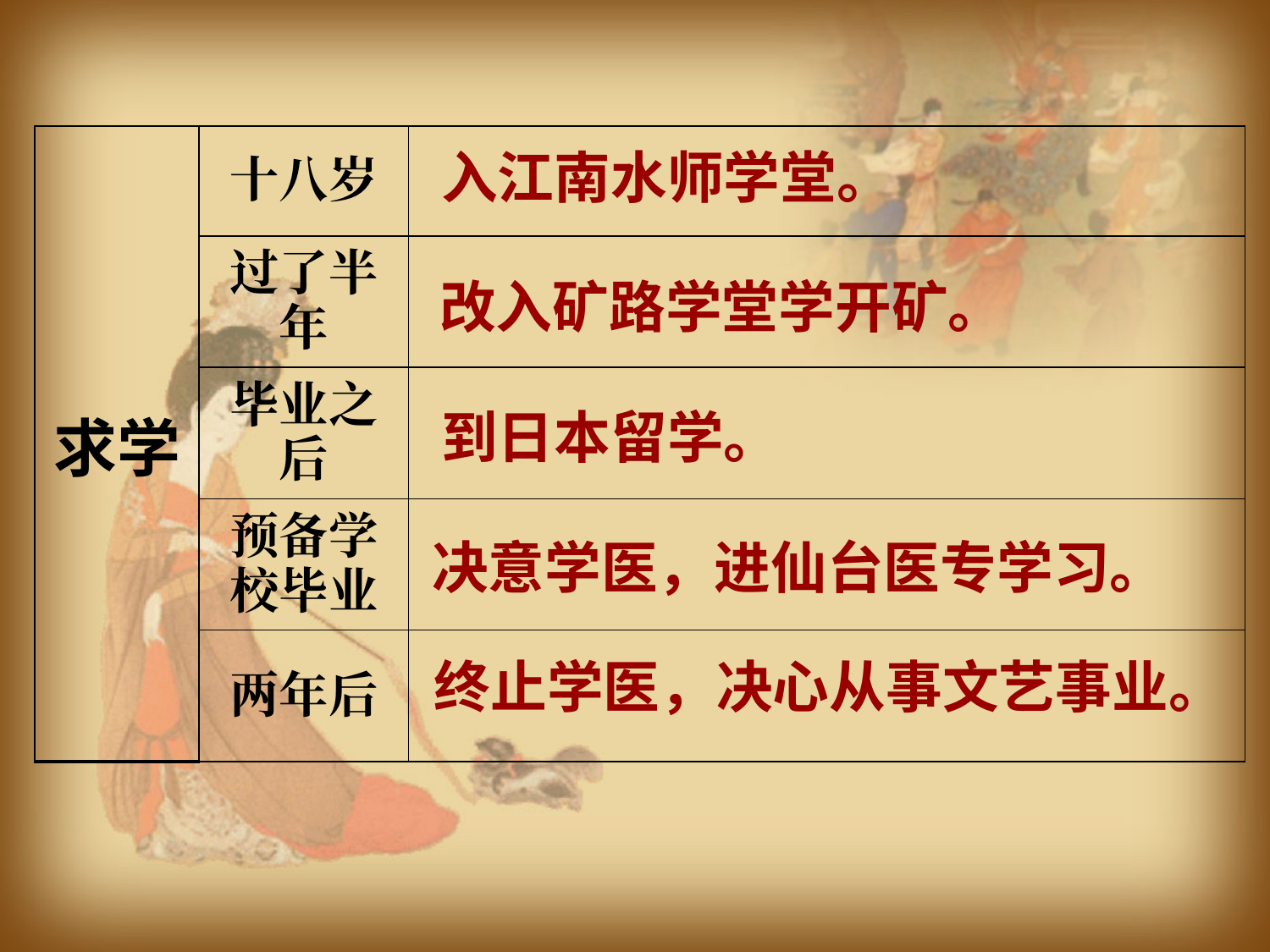

| 求学 | 十八岁 |  |
| --- | --- | --- |
|  | 过了半年 |  |
|  | 毕业之后 |  |
|  | 预备学校毕业 |  |
|  | 两年后 |  |
入江南水师学堂。
改入矿路学堂学开矿。
到日本留学。
决意学医，进仙台医专学习。
终止学医，决心从事文艺事业。